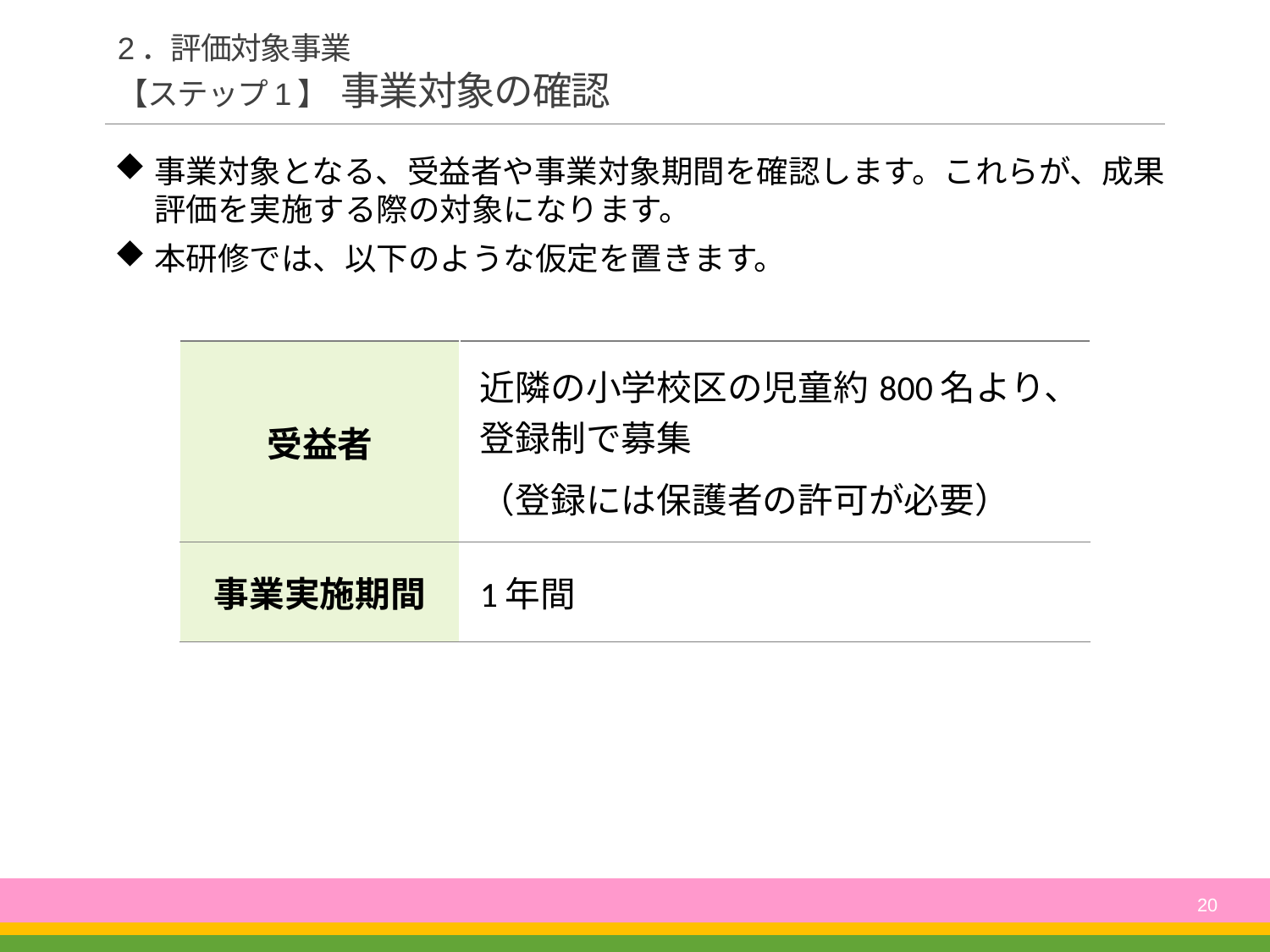

# 2．評価対象事業 【ステップ1】  事業対象の確認
事業対象となる、受益者や事業対象期間を確認します。これらが、成果評価を実施する際の対象になります。
本研修では、以下のような仮定を置きます。
| 受益者 | 近隣の小学校区の児童約800名より、登録制で募集 （登録には保護者の許可が必要） |
| --- | --- |
| 事業実施期間 | 1年間 |
20